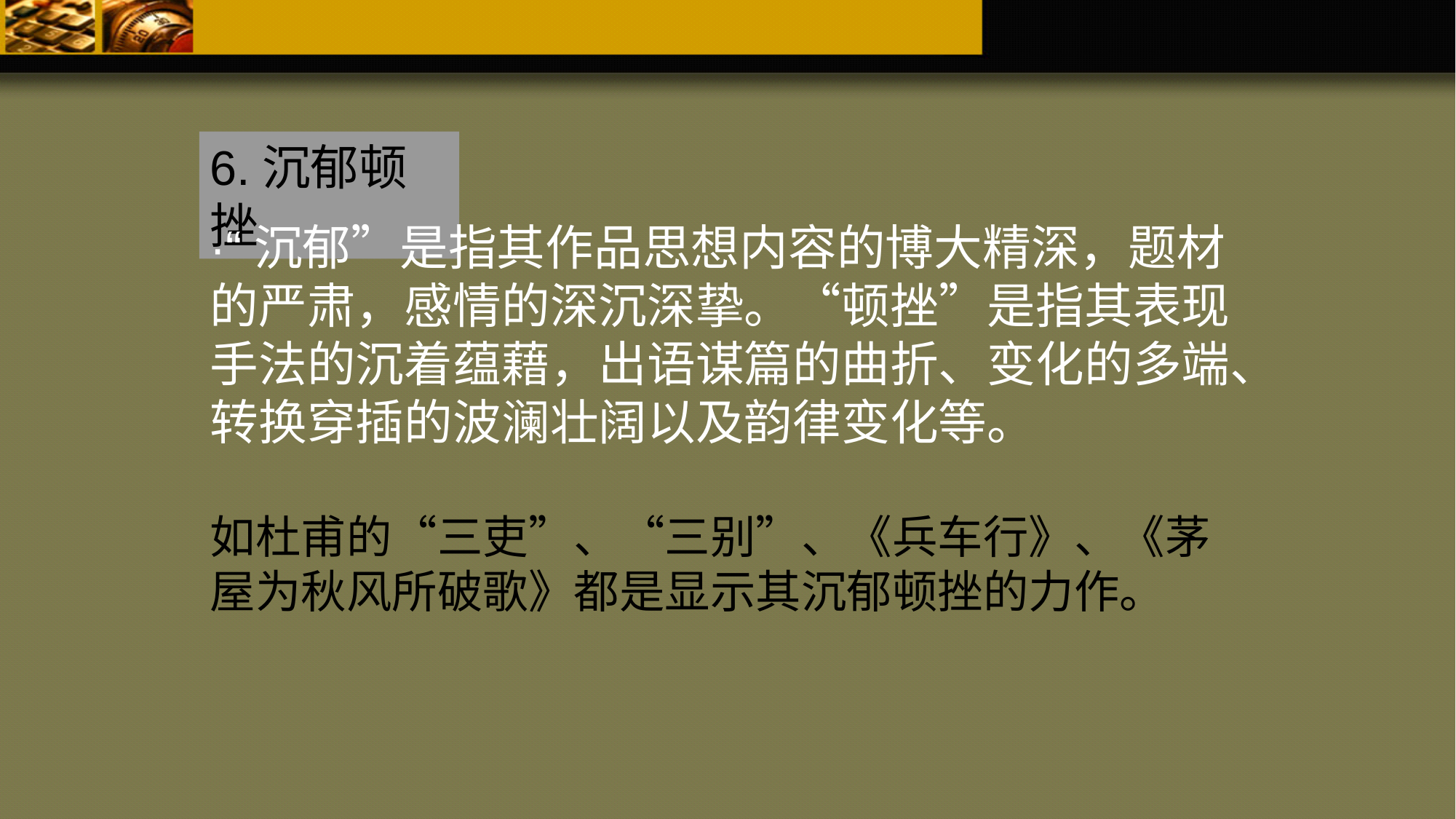

6.沉郁顿挫
·“沉郁”是指其作品思想内容的博大精深，题材的严肃，感情的深沉深挚。“顿挫”是指其表现手法的沉着蕴藉，出语谋篇的曲折、变化的多端、转换穿插的波澜壮阔以及韵律变化等。

如杜甫的“三吏”、“三别”、《兵车行》、《茅屋为秋风所破歌》都是显示其沉郁顿挫的力作。